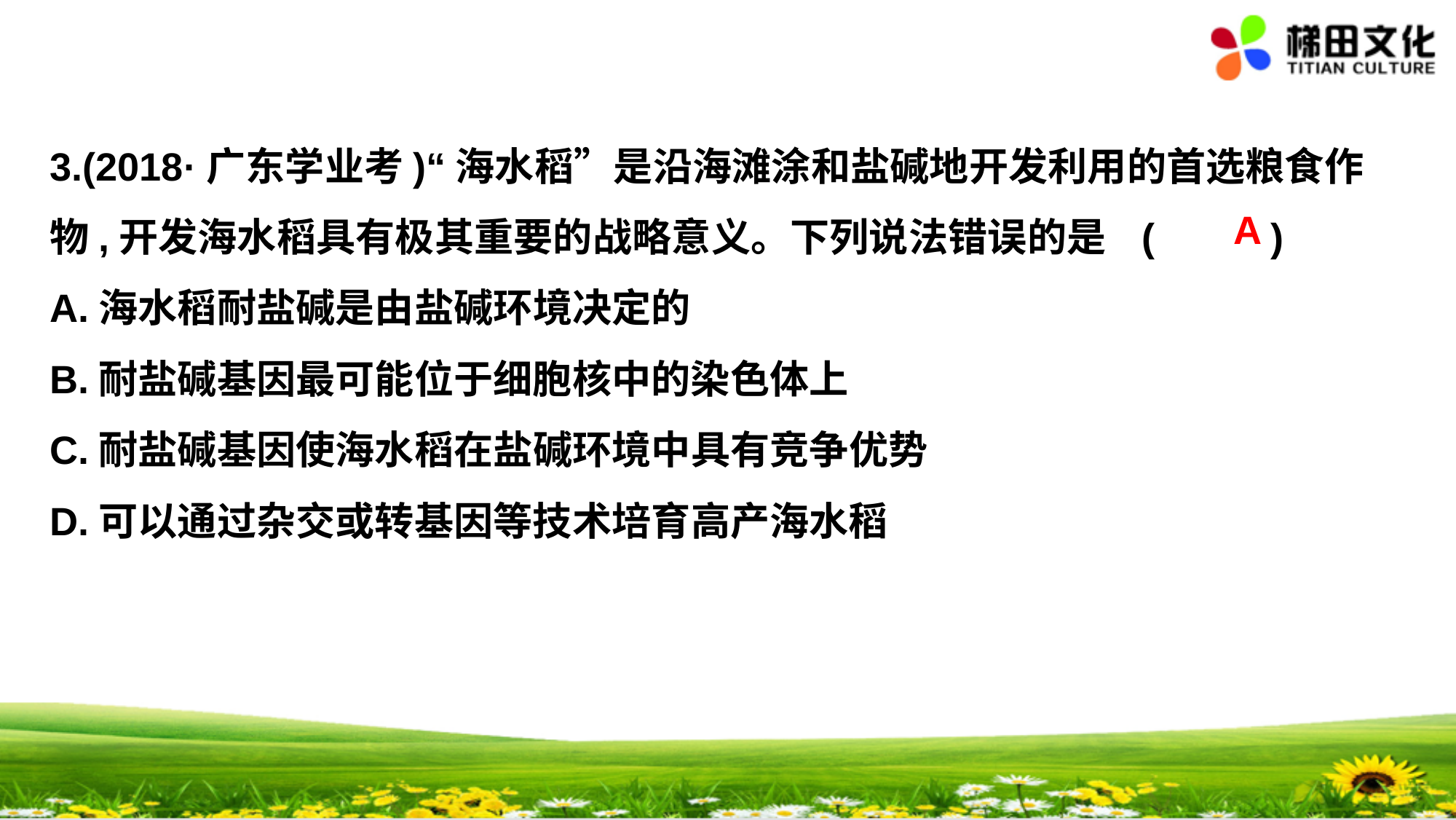

3.(2018·广东学业考)“海水稻”是沿海滩涂和盐碱地开发利用的首选粮食作
物,开发海水稻具有极其重要的战略意义。下列说法错误的是	(　  　)
A.海水稻耐盐碱是由盐碱环境决定的
B.耐盐碱基因最可能位于细胞核中的染色体上
C.耐盐碱基因使海水稻在盐碱环境中具有竞争优势
D.可以通过杂交或转基因等技术培育高产海水稻
A